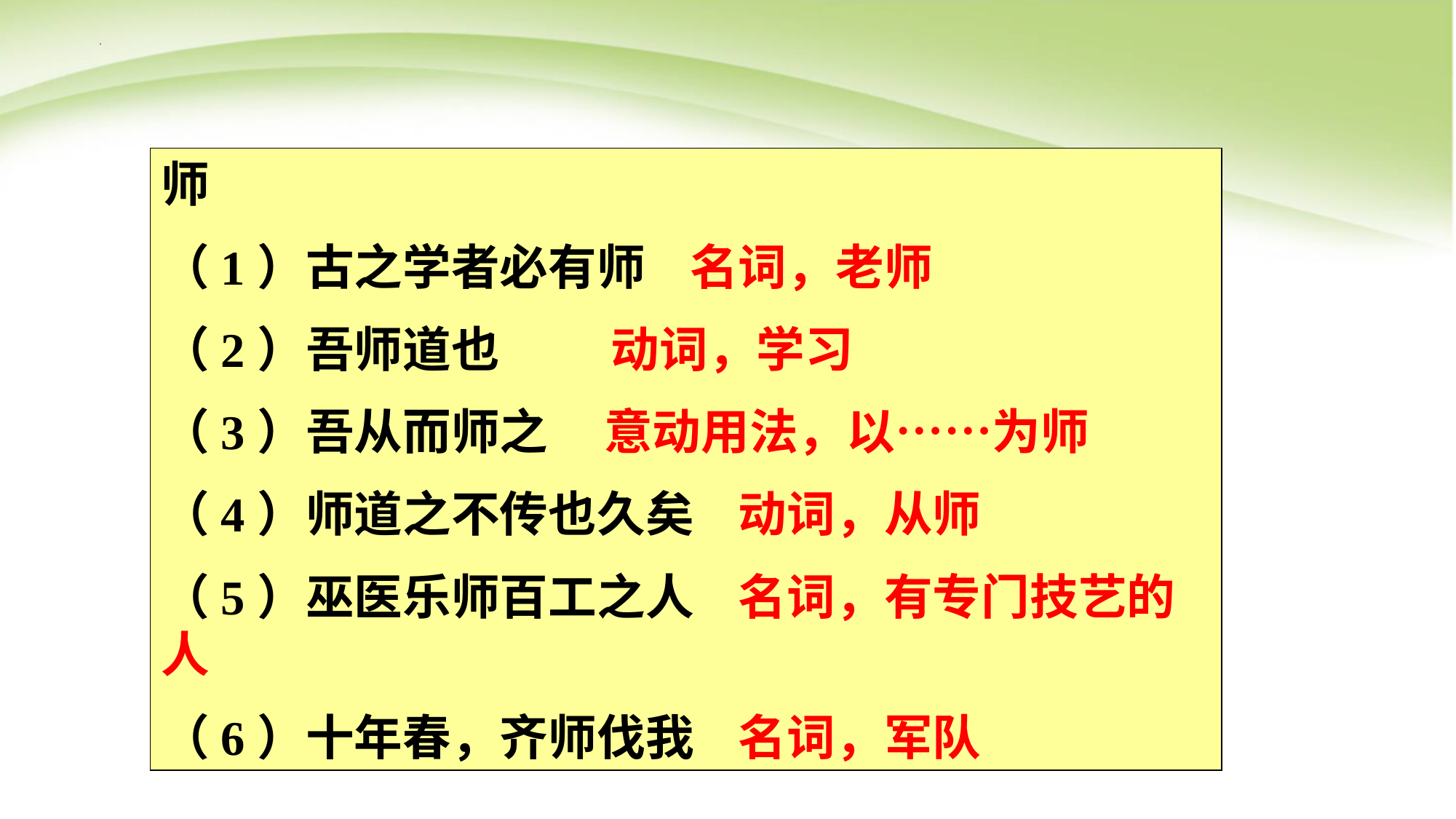

师
（1）古之学者必有师    名词，老师
（2）吾师道也          动词，学习
（3）吾从而师之     意动用法，以……为师
（4）师道之不传也久矣    动词，从师
（5）巫医乐师百工之人    名词，有专门技艺的人
（6）十年春，齐师伐我    名词，军队